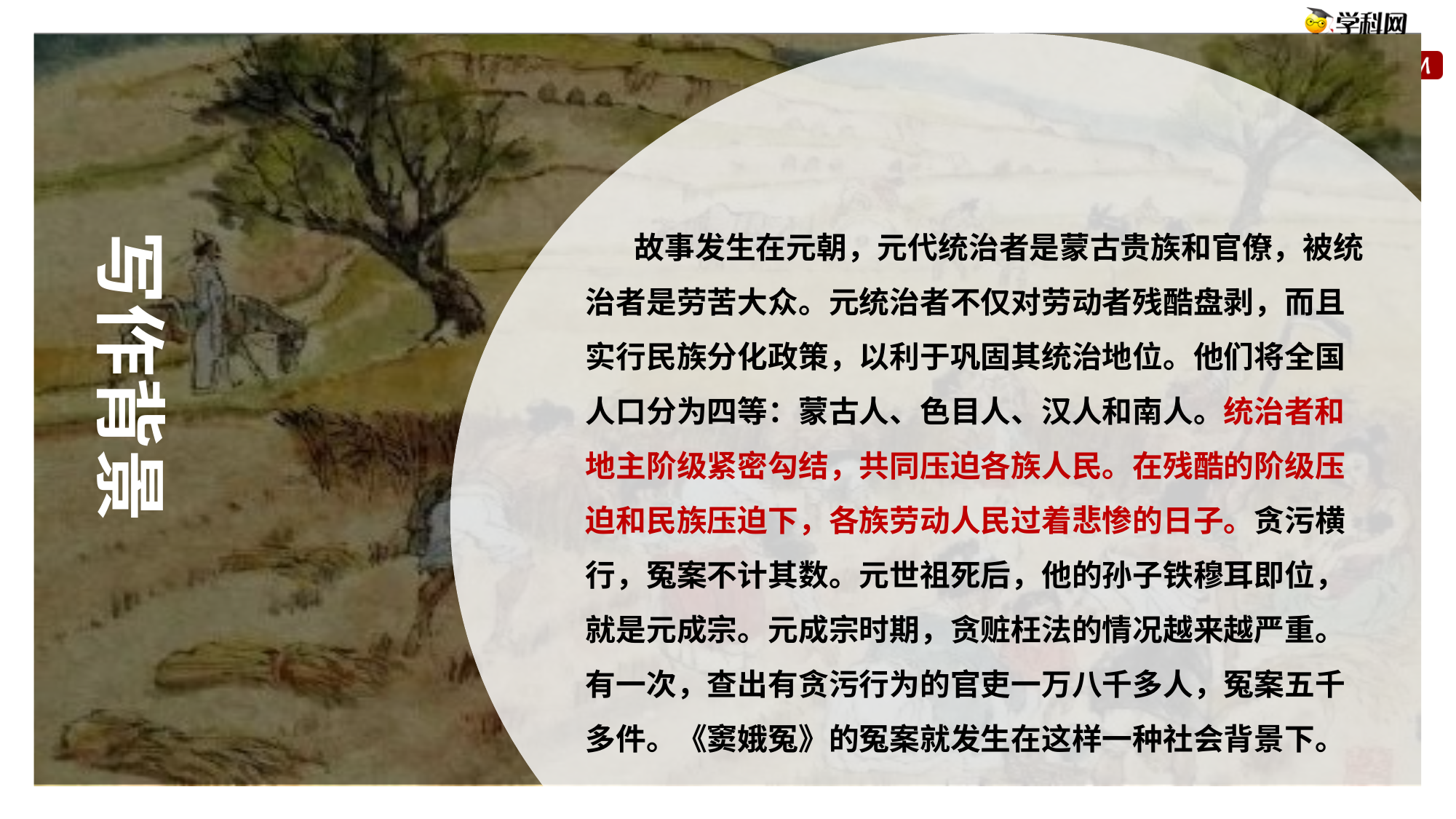

写作背景

      故事发生在元朝，元代统治者是蒙古贵族和官僚，被统治者是劳苦大众。元统治者不仅对劳动者残酷盘剥，而且实行民族分化政策，以利于巩固其统治地位。他们将全国人口分为四等：蒙古人、色目人、汉人和南人。统治者和地主阶级紧密勾结，共同压迫各族人民。在残酷的阶级压迫和民族压迫下，各族劳动人民过着悲惨的日子。贪污横行，冤案不计其数。元世祖死后，他的孙子铁穆耳即位，就是元成宗。元成宗时期，贪赃枉法的情况越来越严重。有一次，查出有贪污行为的官吏一万八千多人，冤案五千多件。《窦娥冤》的冤案就发生在这样一种社会背景下。